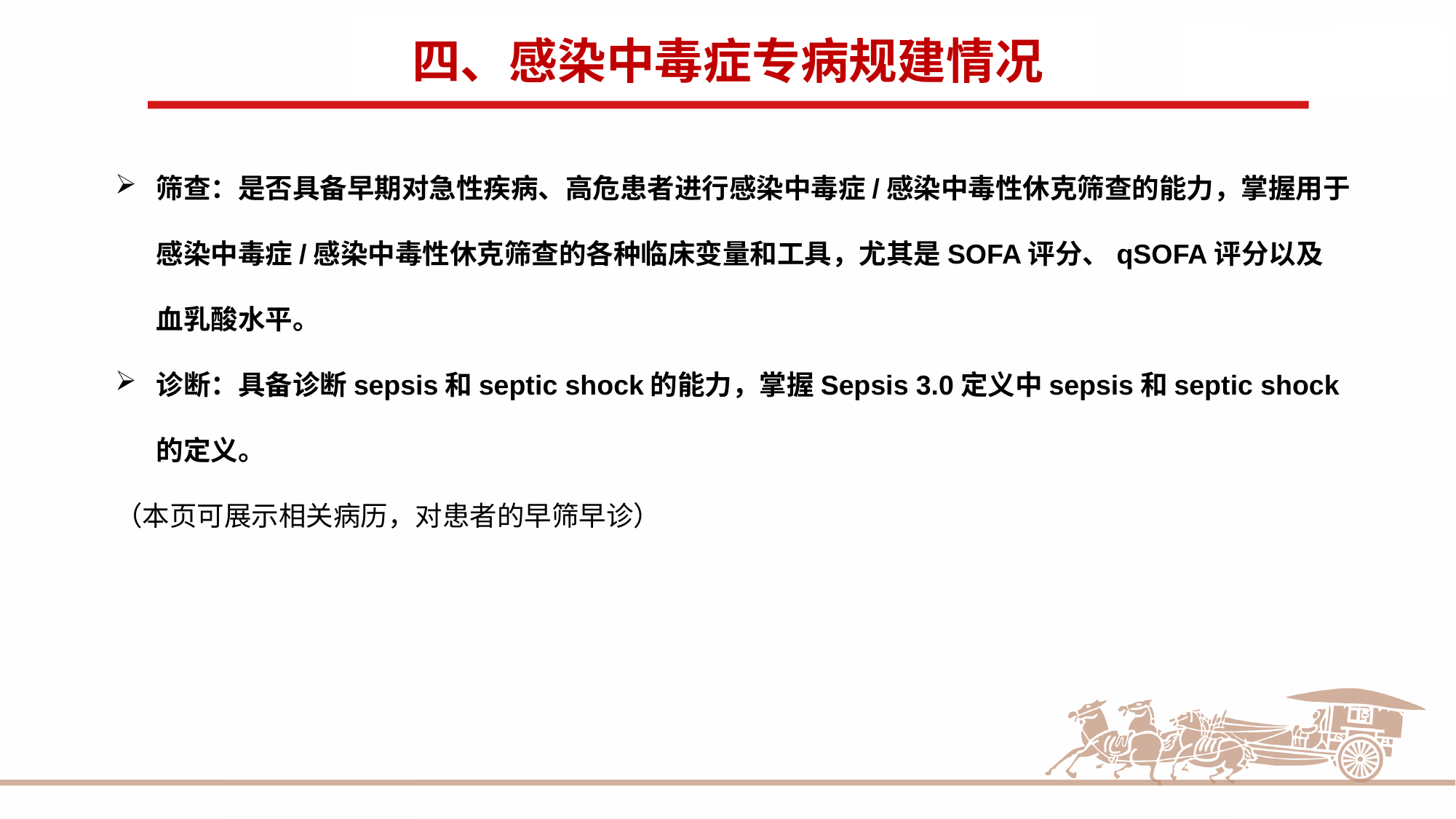

四、感染中毒症专病规建情况
筛查：是否具备早期对急性疾病、高危患者进行感染中毒症/感染中毒性休克筛查的能力，掌握用于感染中毒症/感染中毒性休克筛查的各种临床变量和工具，尤其是SOFA评分、qSOFA评分以及血乳酸水平。
诊断：具备诊断sepsis和septic shock的能力，掌握Sepsis 3.0定义中sepsis和septic shock的定义。
（本页可展示相关病历，对患者的早筛早诊）